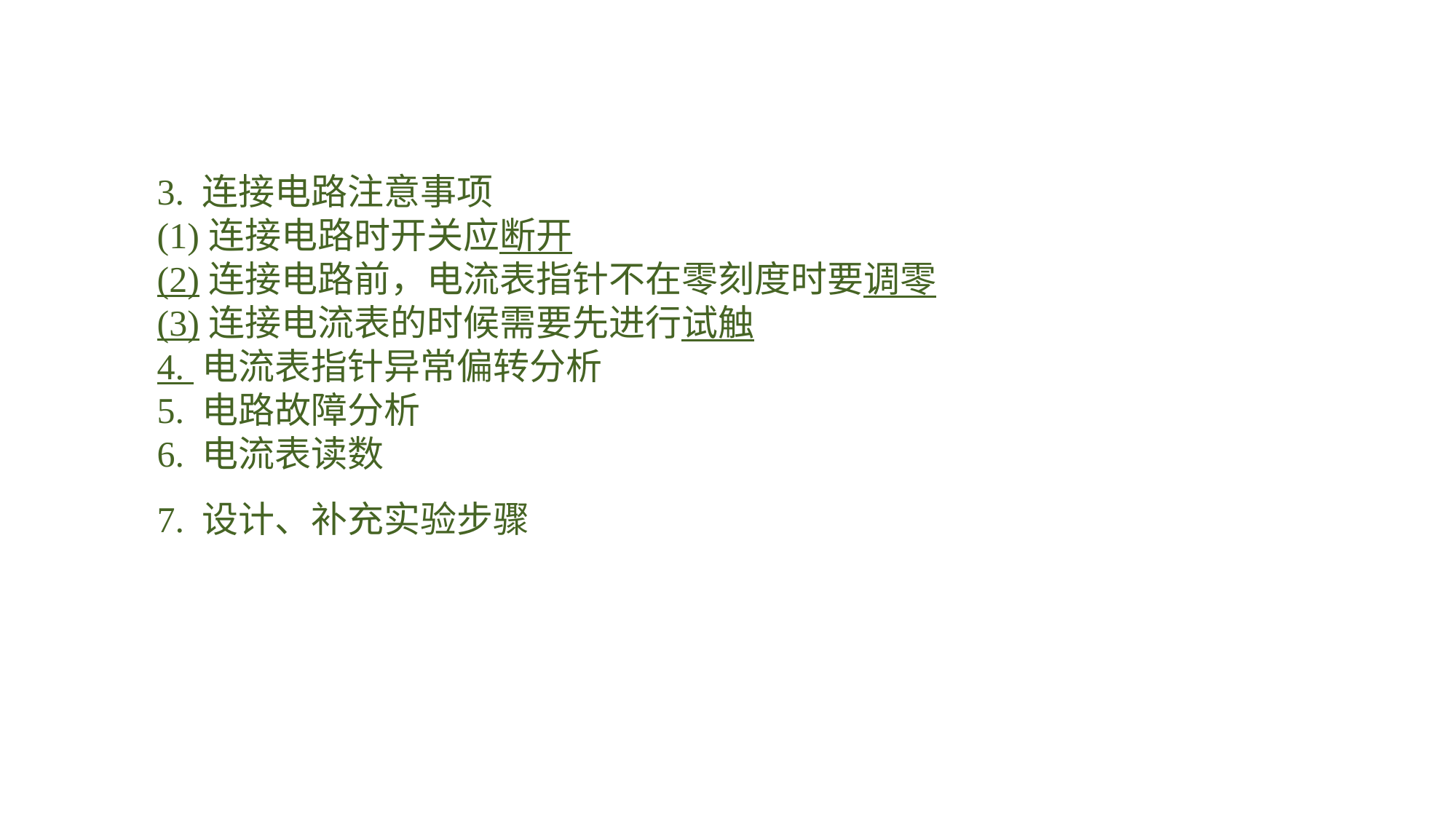

3. 连接电路注意事项(1)连接电路时开关应断开(2)连接电路前，电流表指针不在零刻度时要调零(3)连接电流表的时候需要先进行试触4. 电流表指针异常偏转分析5. 电路故障分析6. 电流表读数7. 设计、补充实验步骤